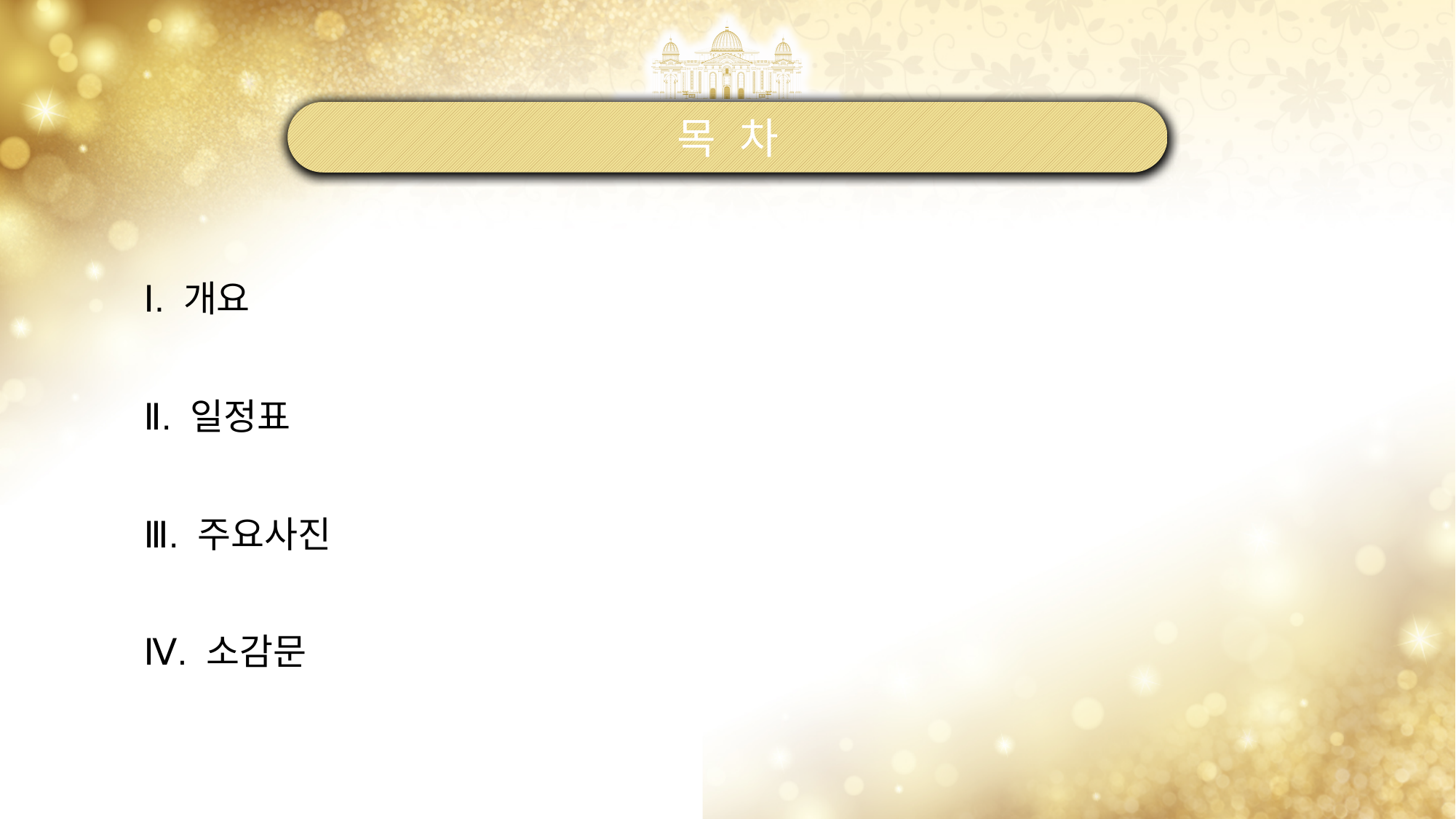

목  차
Ⅰ. 개요

Ⅱ. 일정표

Ⅲ. 주요사진

Ⅳ. 소감문